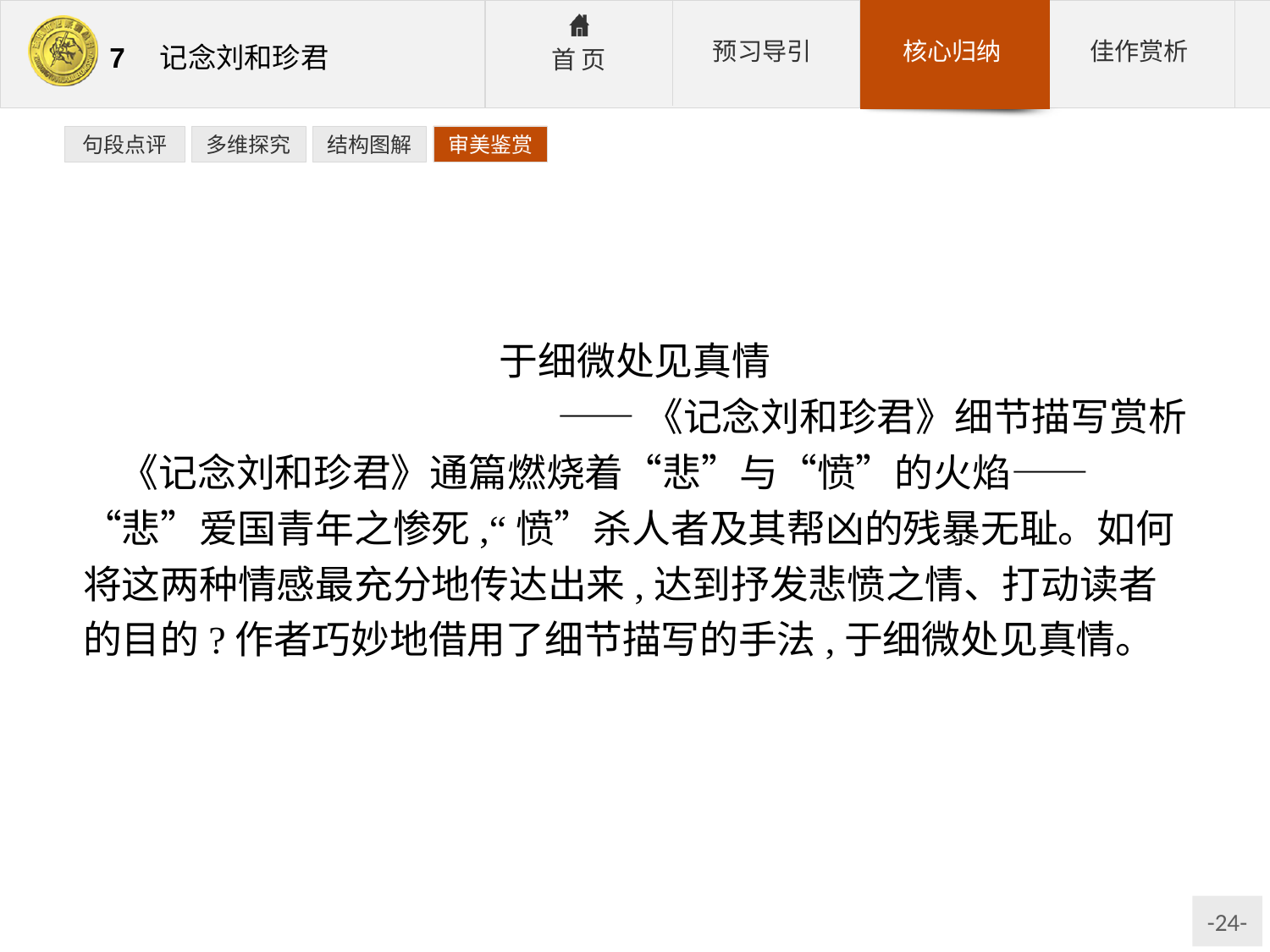

句段点评
多维探究
结构图解
审美鉴赏
于细微处见真情
——《记念刘和珍君》细节描写赏析
《记念刘和珍君》通篇燃烧着“悲”与“愤”的火焰——“悲”爱国青年之惨死,“愤”杀人者及其帮凶的残暴无耻。如何将这两种情感最充分地传达出来,达到抒发悲愤之情、打动读者的目的?作者巧妙地借用了细节描写的手法,于细微处见真情。